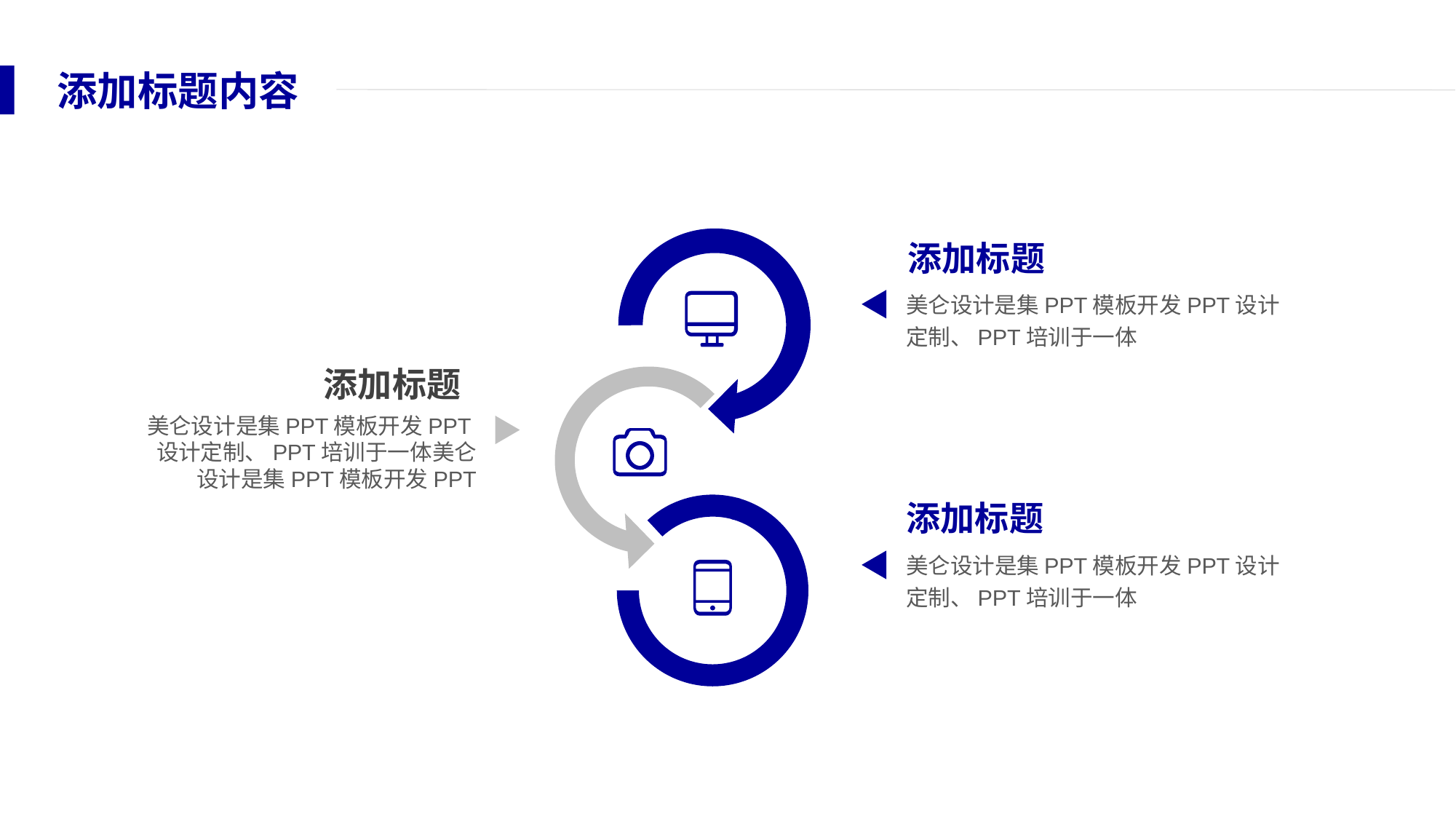

添加标题内容

添加标题

美仑设计是集PPT模板开发PPT设计定制、PPT培训于一体

添加标题
美仑设计是集PPT模板开发PPT设计定制、PPT培训于一体美仑设计是集PPT模板开发PPT

添加标题

美仑设计是集PPT模板开发PPT设计定制、PPT培训于一体